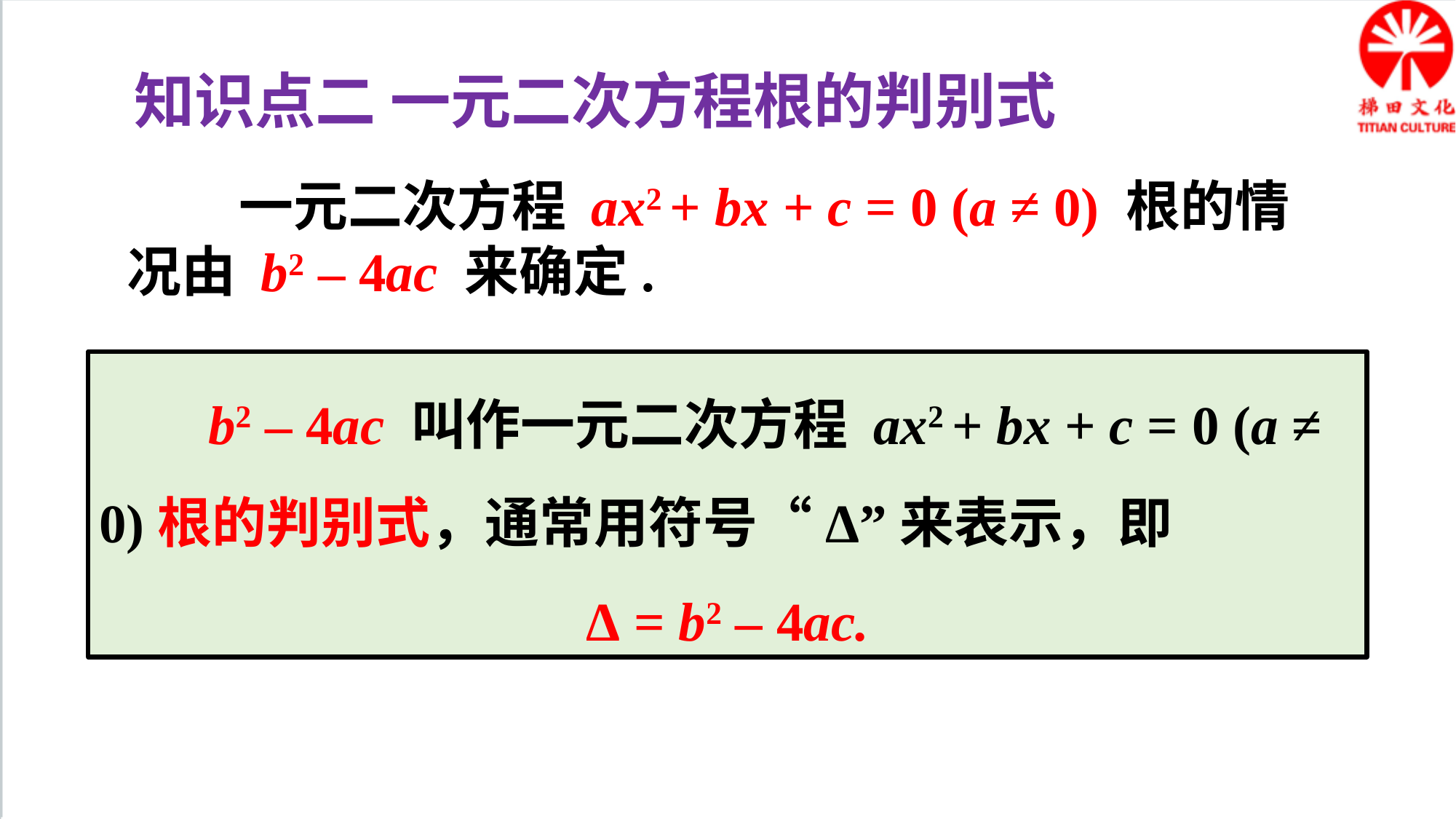

知识点二 一元二次方程根的判别式
        一元二次方程 ax2 + bx + c = 0 (a ≠ 0) 根的情况由 b2 – 4ac 来确定.
        b2 – 4ac 叫作一元二次方程 ax2 + bx + c = 0 (a ≠ 0)根的判别式，通常用符号“Δ”来表示，即
Δ = b2 – 4ac.